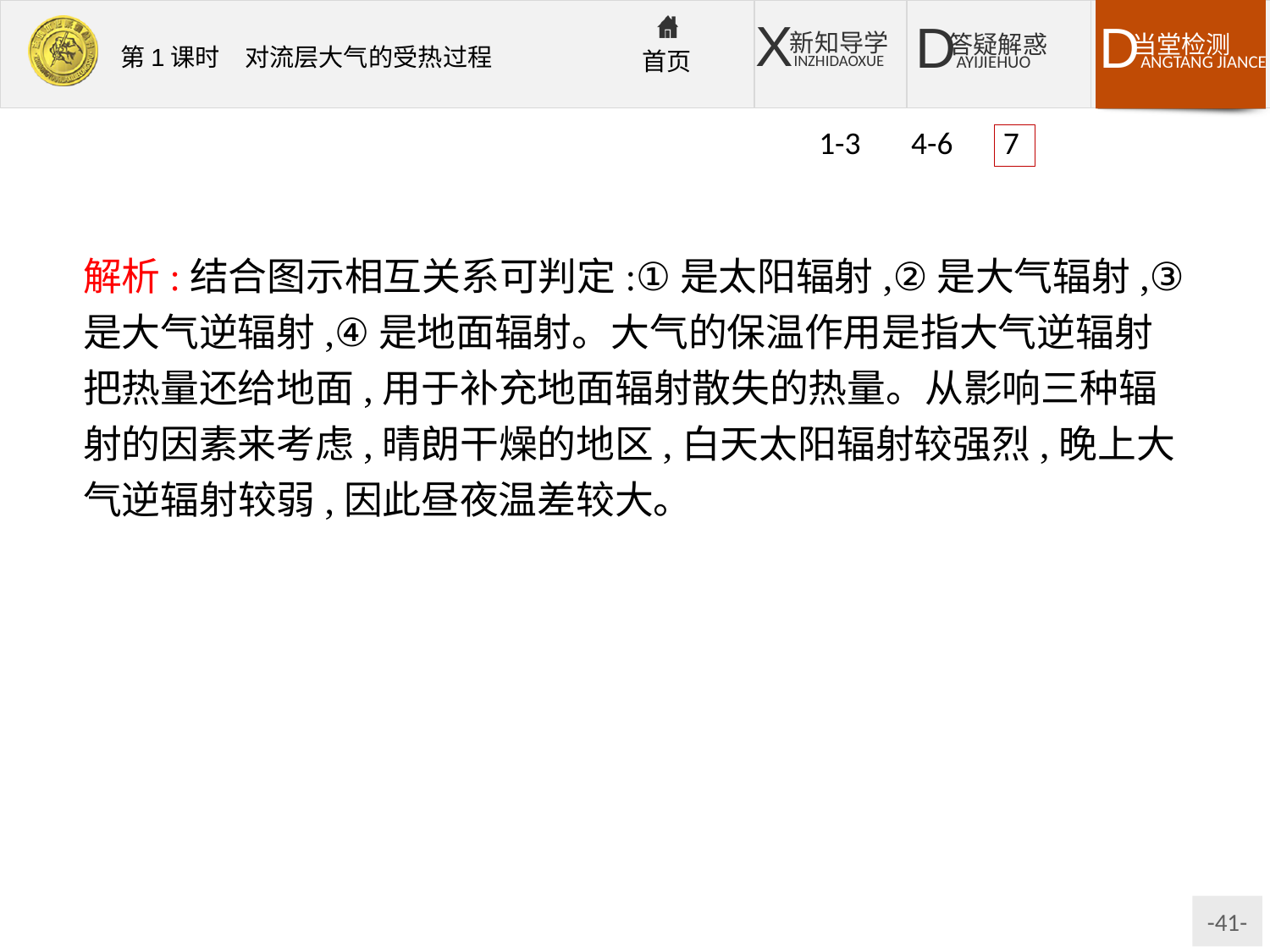

1-3       4-6       7

解析:结合图示相互关系可判定:①是太阳辐射,②是大气辐射,③是大气逆辐射,④是地面辐射。大气的保温作用是指大气逆辐射把热量还给地面,用于补充地面辐射散失的热量。从影响三种辐射的因素来考虑,晴朗干燥的地区,白天太阳辐射较强烈,晚上大气逆辐射较弱,因此昼夜温差较大。
答案:(1)太阳辐射　大气辐射　大气逆辐射　地面辐射
(2)③
(3)沙漠地区白天天气晴朗,大气的削弱作用弱,气温高;夜晚天气晴朗,大气逆辐射作用弱,气温低。